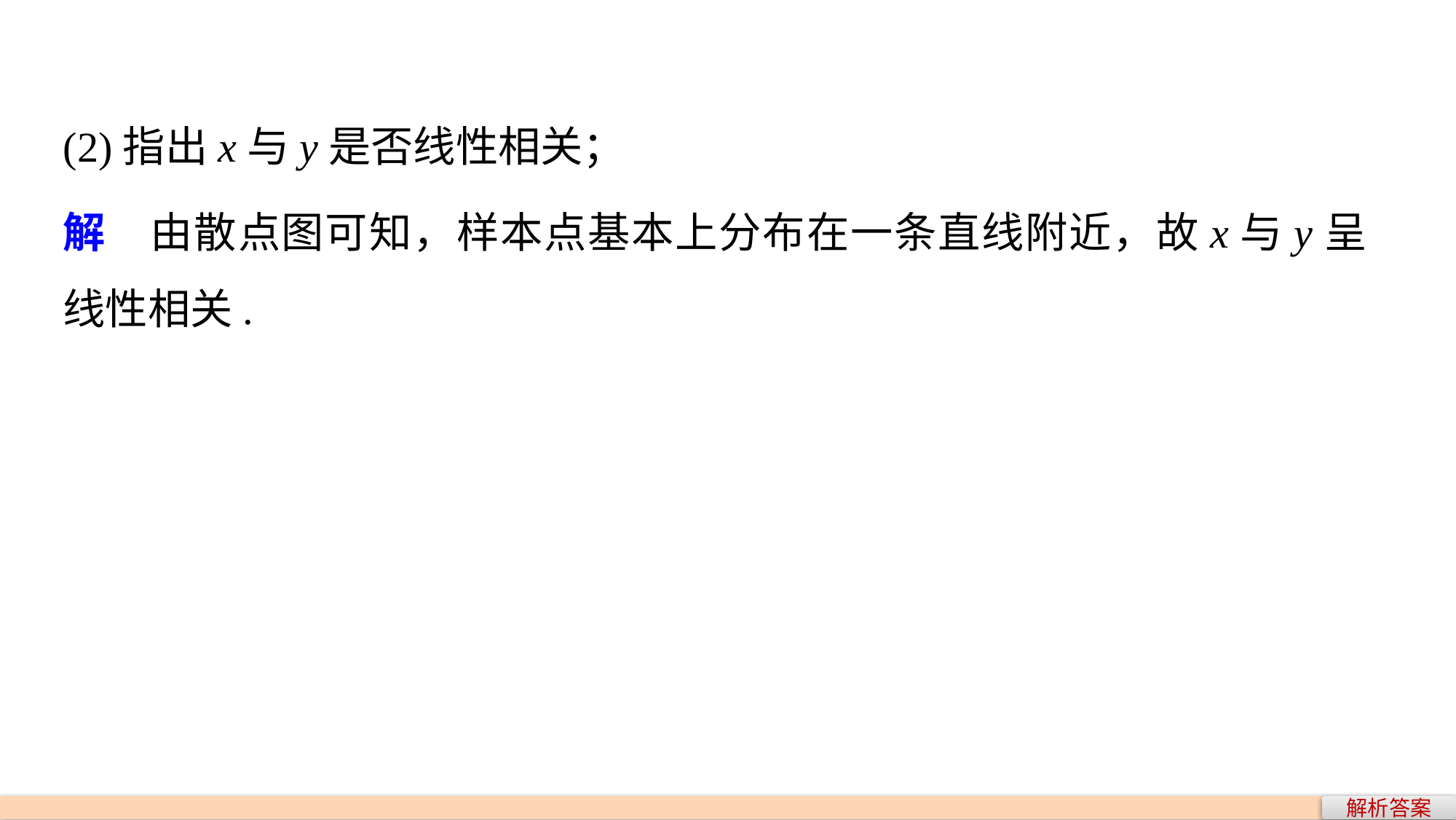

(2)指出x与y是否线性相关；
解　由散点图可知，样本点基本上分布在一条直线附近，故x与y呈线性相关.
解析答案